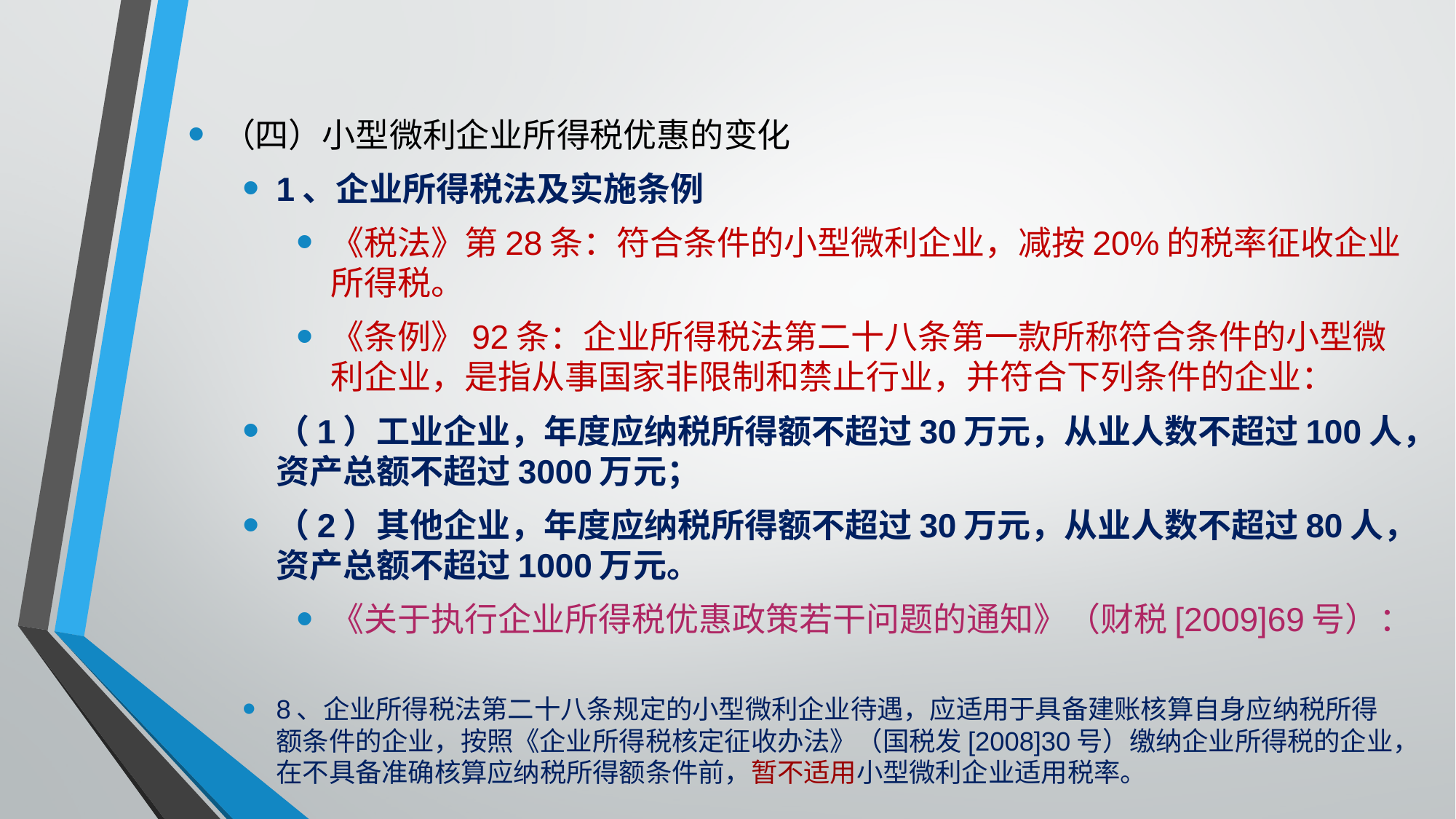

（四）小型微利企业所得税优惠的变化
1、企业所得税法及实施条例
《税法》第28条：符合条件的小型微利企业，减按20%的税率征收企业所得税。
《条例》92条：企业所得税法第二十八条第一款所称符合条件的小型微利企业，是指从事国家非限制和禁止行业，并符合下列条件的企业：
（1）工业企业，年度应纳税所得额不超过30万元，从业人数不超过100人，资产总额不超过3000万元；
（2）其他企业，年度应纳税所得额不超过30万元，从业人数不超过80人，资产总额不超过1000万元。
《关于执行企业所得税优惠政策若干问题的通知》（财税[2009]69号）：
8、企业所得税法第二十八条规定的小型微利企业待遇，应适用于具备建账核算自身应纳税所得额条件的企业，按照《企业所得税核定征收办法》（国税发[2008]30号）缴纳企业所得税的企业，在不具备准确核算应纳税所得额条件前，暂不适用小型微利企业适用税率。